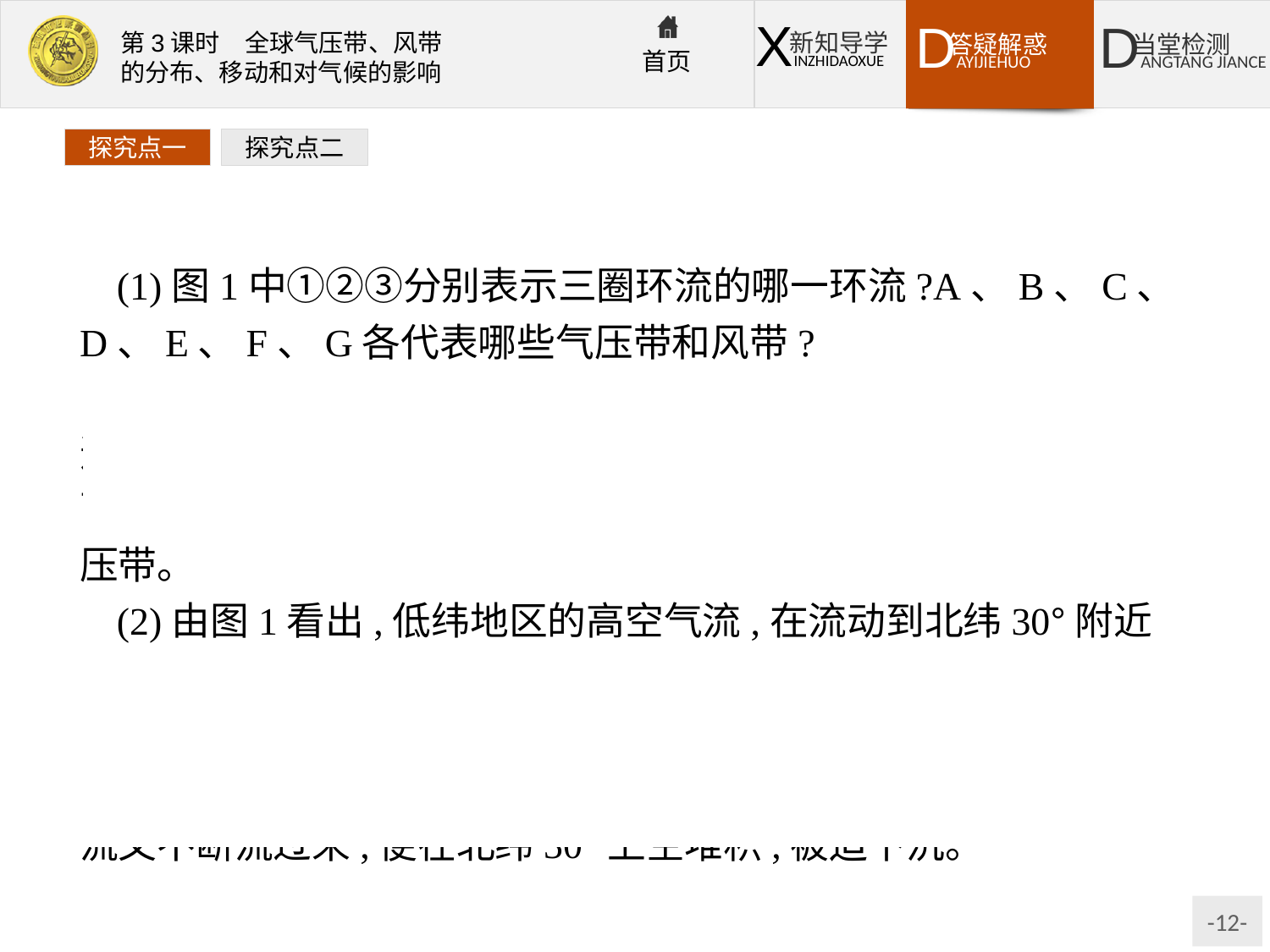

探究点一
探究点二
(1)图1中①②③分别表示三圈环流的哪一环流?A、B、C、D、E、F、G各代表哪些气压带和风带?
提示:①②③分别表示低纬环流、中纬环流和高纬环流;A为赤道低气压带、B为东北信风带、C为副热带高气压带、D为盛行西风带、E为副极地低气压带、F为极地东风带、G为极地高气压带。
(2)由图1看出,低纬地区的高空气流,在流动到北纬30°附近时,为什么不继续向南北运动而下沉?
提示:由赤道上空向北运动的气流,受地转偏向力影响,流到北纬30°附近上空时就偏转成西风,不再继续向南北流动,但低纬气流又不断流过来,便在北纬30°上空堆积,被迫下沉。